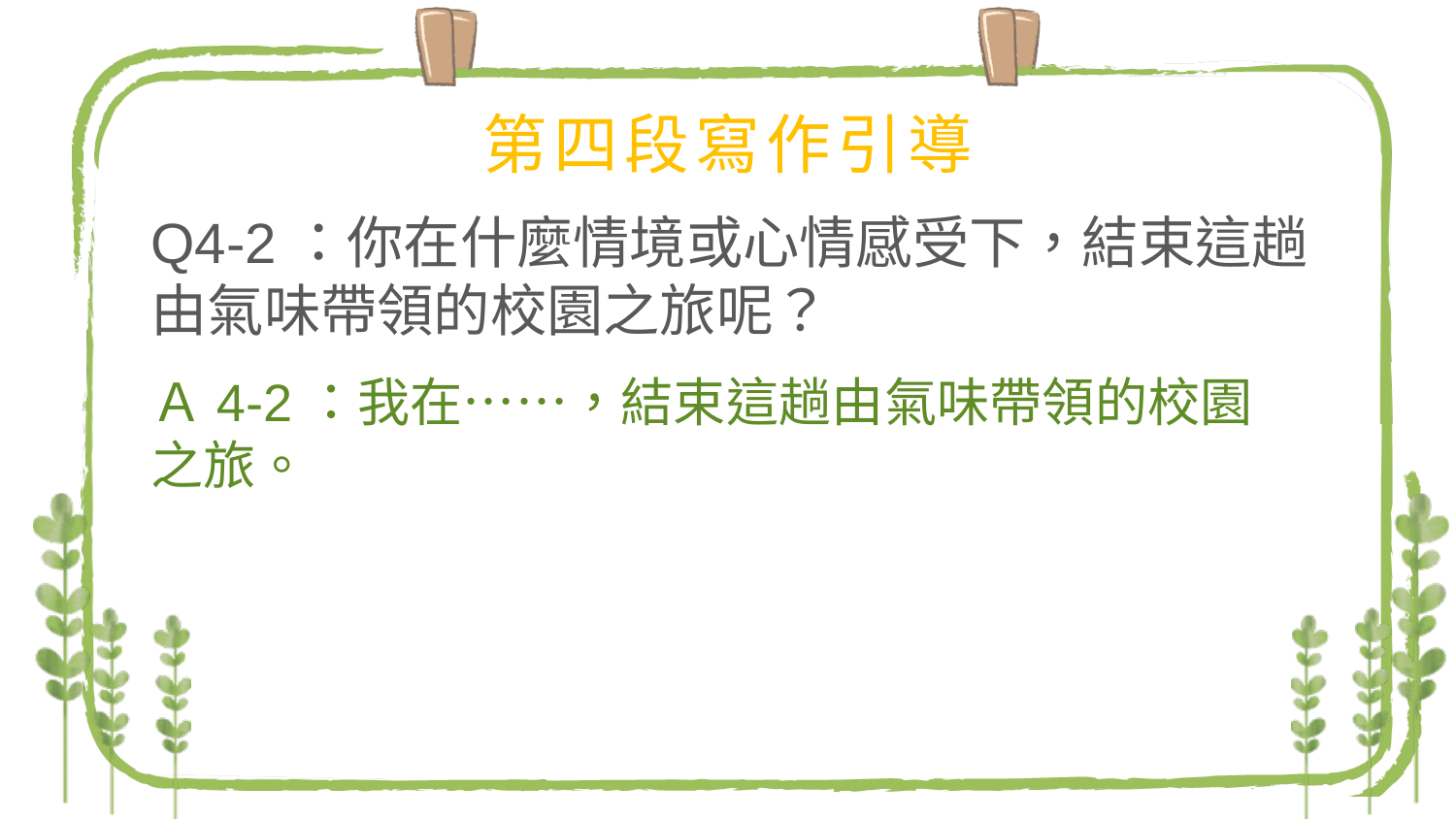

第四段寫作引導
Q4-2：你在什麼情境或心情感受下，結束這趟由氣味帶領的校園之旅呢？
Ａ4-2：我在……，結束這趟由氣味帶領的校園之旅。